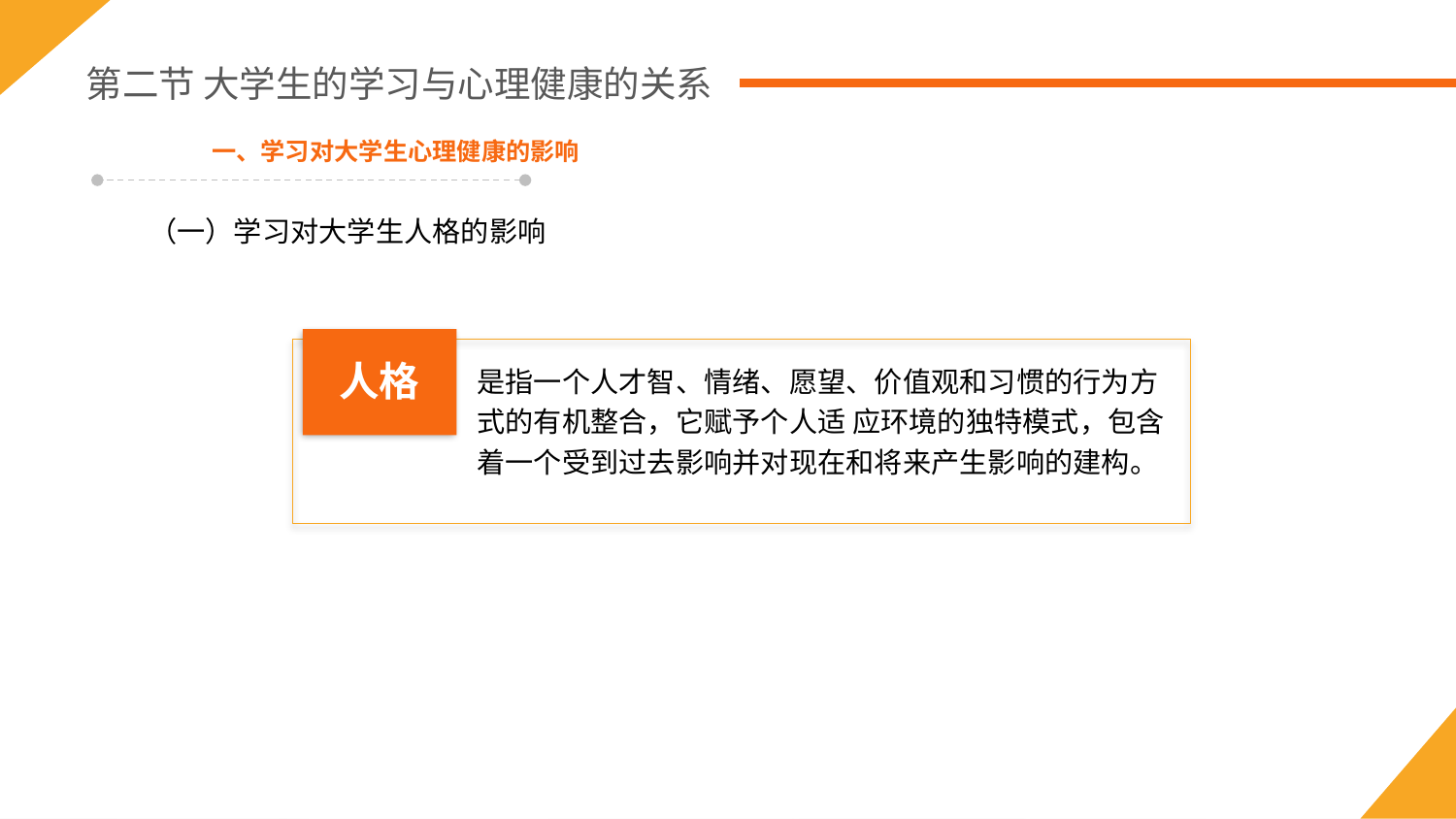

第二节 大学生的学习与心理健康的关系
一、学习对大学生心理健康的影响
（一）学习对大学生人格的影响

是指一个人才智、情绪、愿望、价值观和习惯的行为方式的有机整合，它赋予个人适 应环境的独特模式，包含着一个受到过去影响并对现在和将来产生影响的建构。
人格